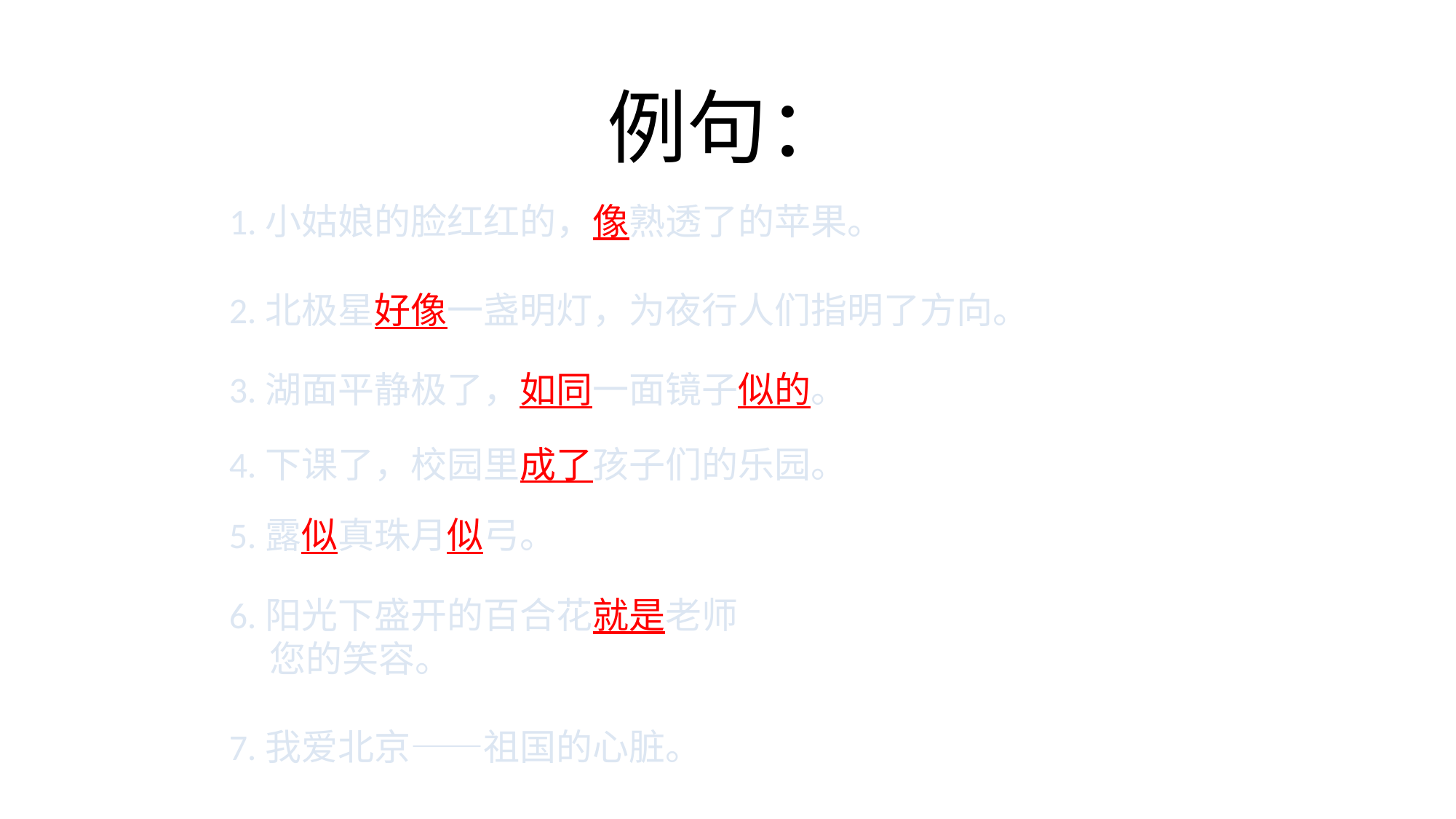

# 例句：
1.小姑娘的脸红红的，像熟透了的苹果。
2.北极星好像一盏明灯，为夜行人们指明了方向。
3.湖面平静极了，如同一面镜子似的。
4.下课了，校园里成了孩子们的乐园。
5.露似真珠月似弓。
6.阳光下盛开的百合花就是老师        您的笑容。
7.我爱北京——祖国的心脏。